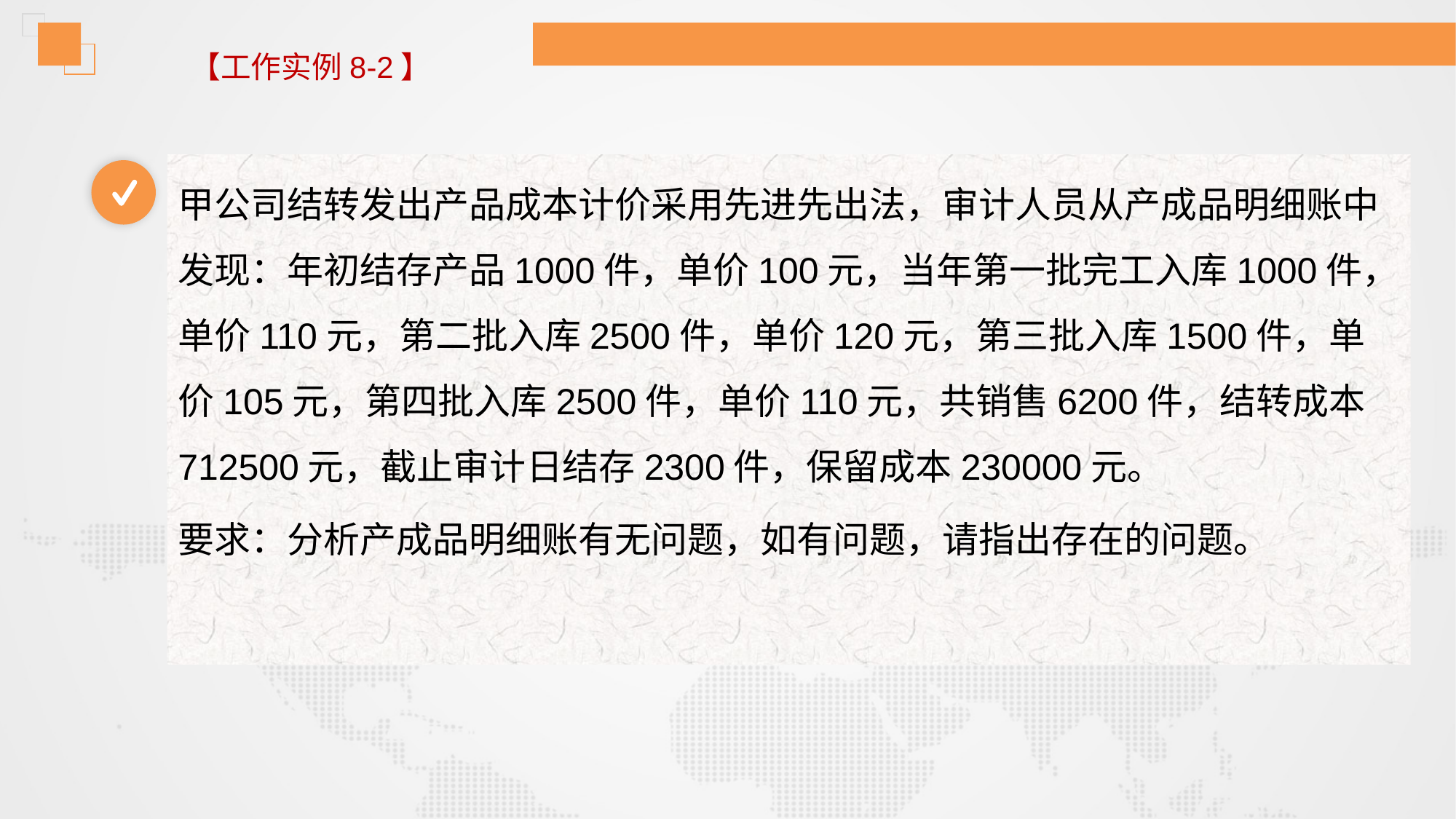

【工作实例8-2】

甲公司结转发出产品成本计价采用先进先出法，审计人员从产成品明细账中发现：年初结存产品1000件，单价100元，当年第一批完工入库1000件，单价110元，第二批入库2500件，单价120元，第三批入库1500件，单价105元，第四批入库2500件，单价110元，共销售6200件，结转成本712500元，截止审计日结存2300件，保留成本230000元。
要求：分析产成品明细账有无问题，如有问题，请指出存在的问题。